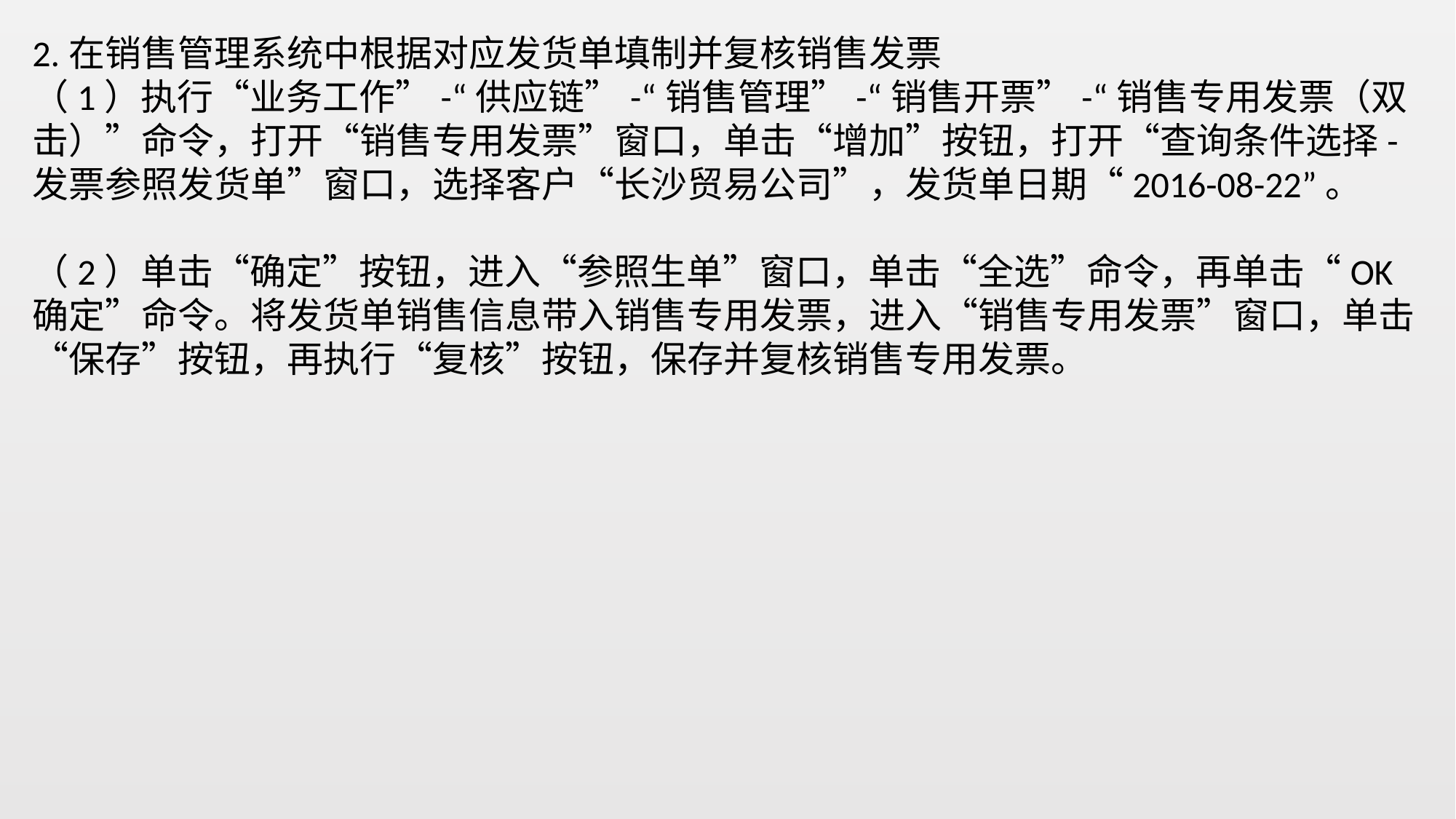

2.在销售管理系统中根据对应发货单填制并复核销售发票
（1）执行“业务工作”-“供应链”-“销售管理”-“销售开票”-“销售专用发票（双击）”命令，打开“销售专用发票”窗口，单击“增加”按钮，打开“查询条件选择-发票参照发货单”窗口，选择客户“长沙贸易公司”，发货单日期“2016-08-22”。

（2）单击“确定”按钮，进入“参照生单”窗口，单击“全选”命令，再单击“OK确定”命令。将发货单销售信息带入销售专用发票，进入“销售专用发票”窗口，单击“保存”按钮，再执行“复核”按钮，保存并复核销售专用发票。